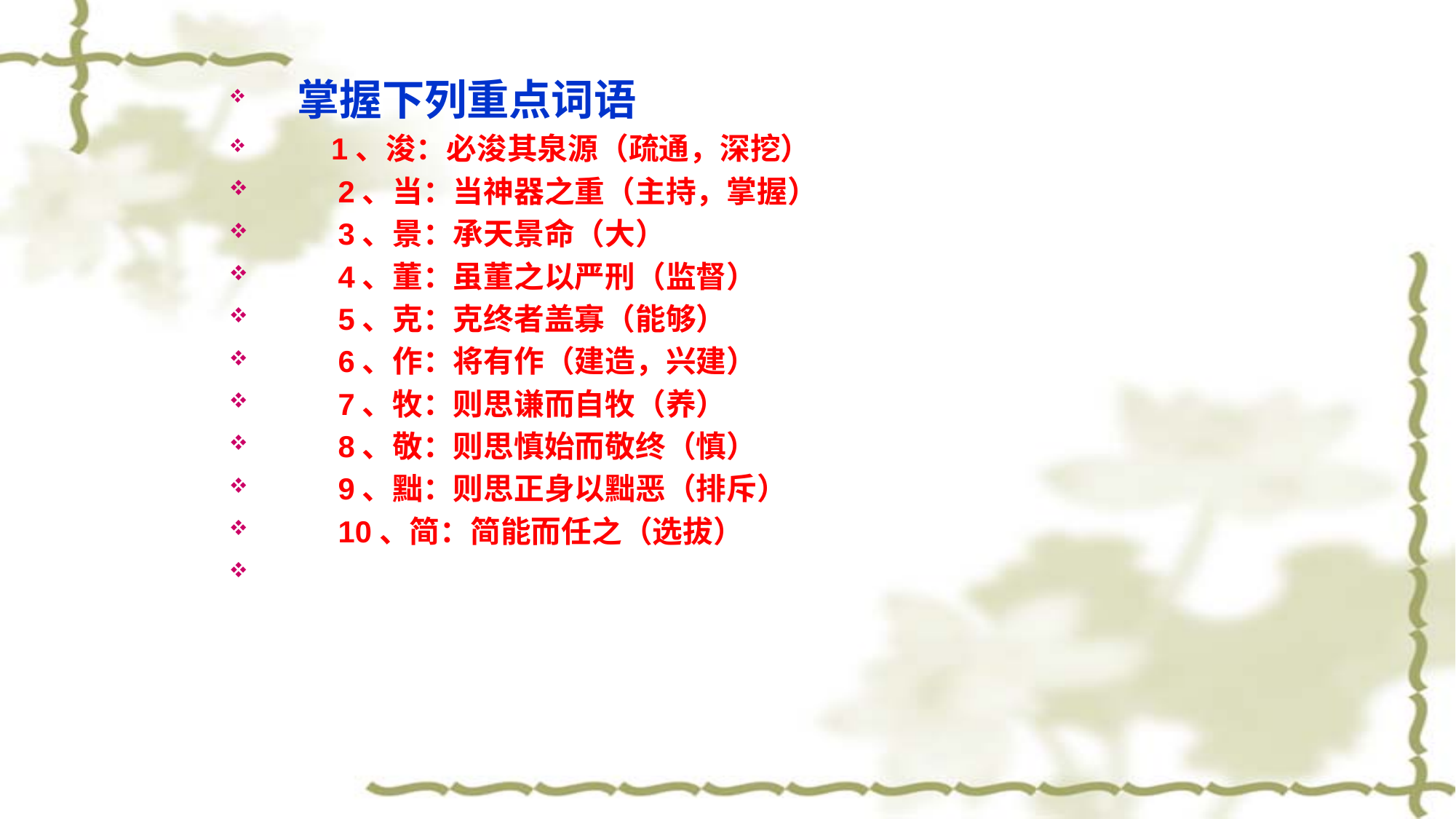

掌握下列重点词语
　　1、浚：必浚其泉源（疏通，深挖）
　　2、当：当神器之重（主持，掌握）
　　3、景：承天景命（大）
　　4、董：虽董之以严刑（监督）
　　5、克：克终者盖寡（能够）
　　6、作：将有作（建造，兴建）
　　7、牧：则思谦而自牧（养）
　　8、敬：则思慎始而敬终（慎）
　　9、黜：则思正身以黜恶（排斥）
　　10、简：简能而任之（选拔）

#